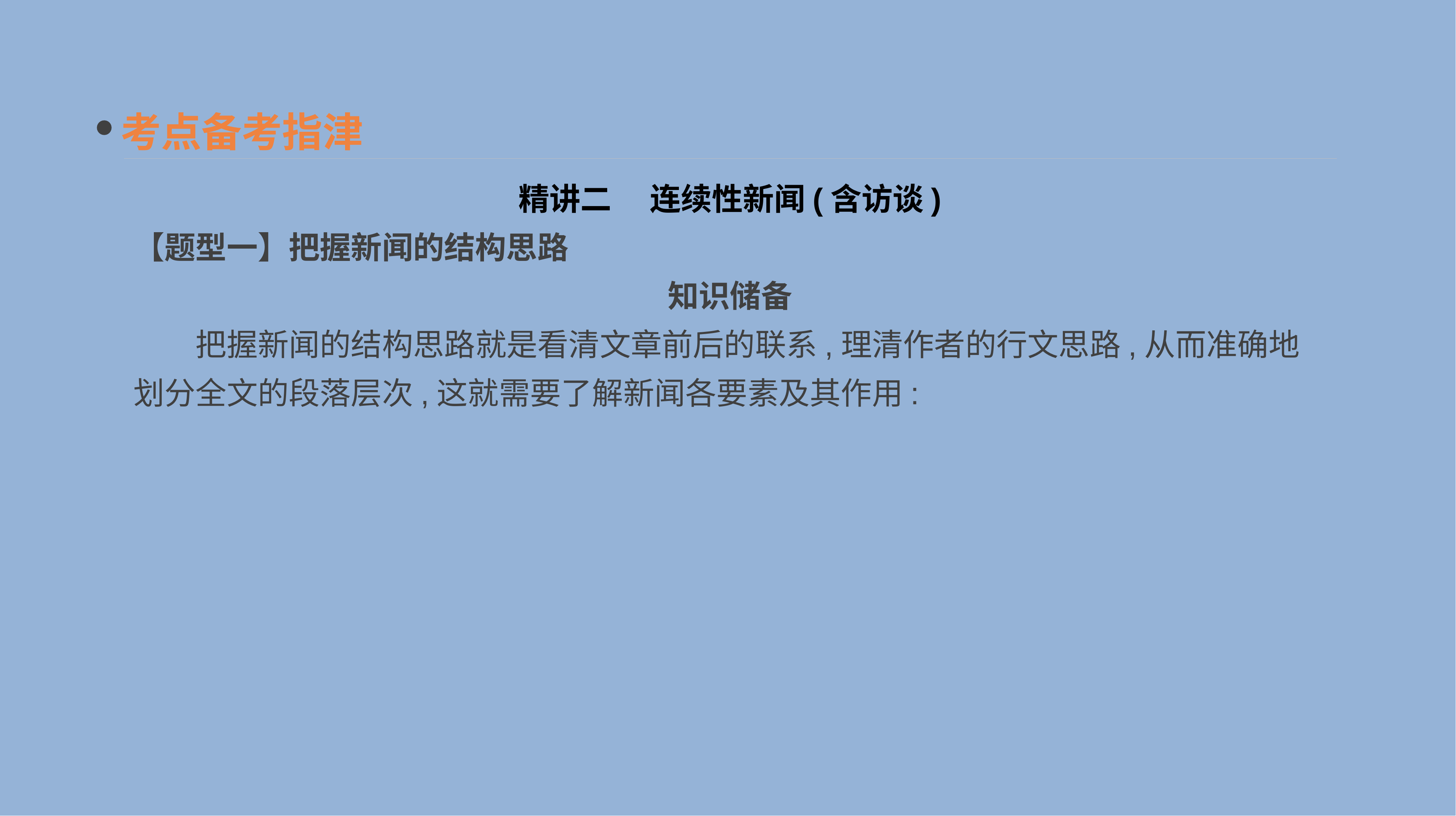

考点备考指津

精讲二　 连续性新闻(含访谈)
【题型一】把握新闻的结构思路
知识储备
　　把握新闻的结构思路就是看清文章前后的联系,理清作者的行文思路,从而准确地划分全文的段落层次,这就需要了解新闻各要素及其作用: